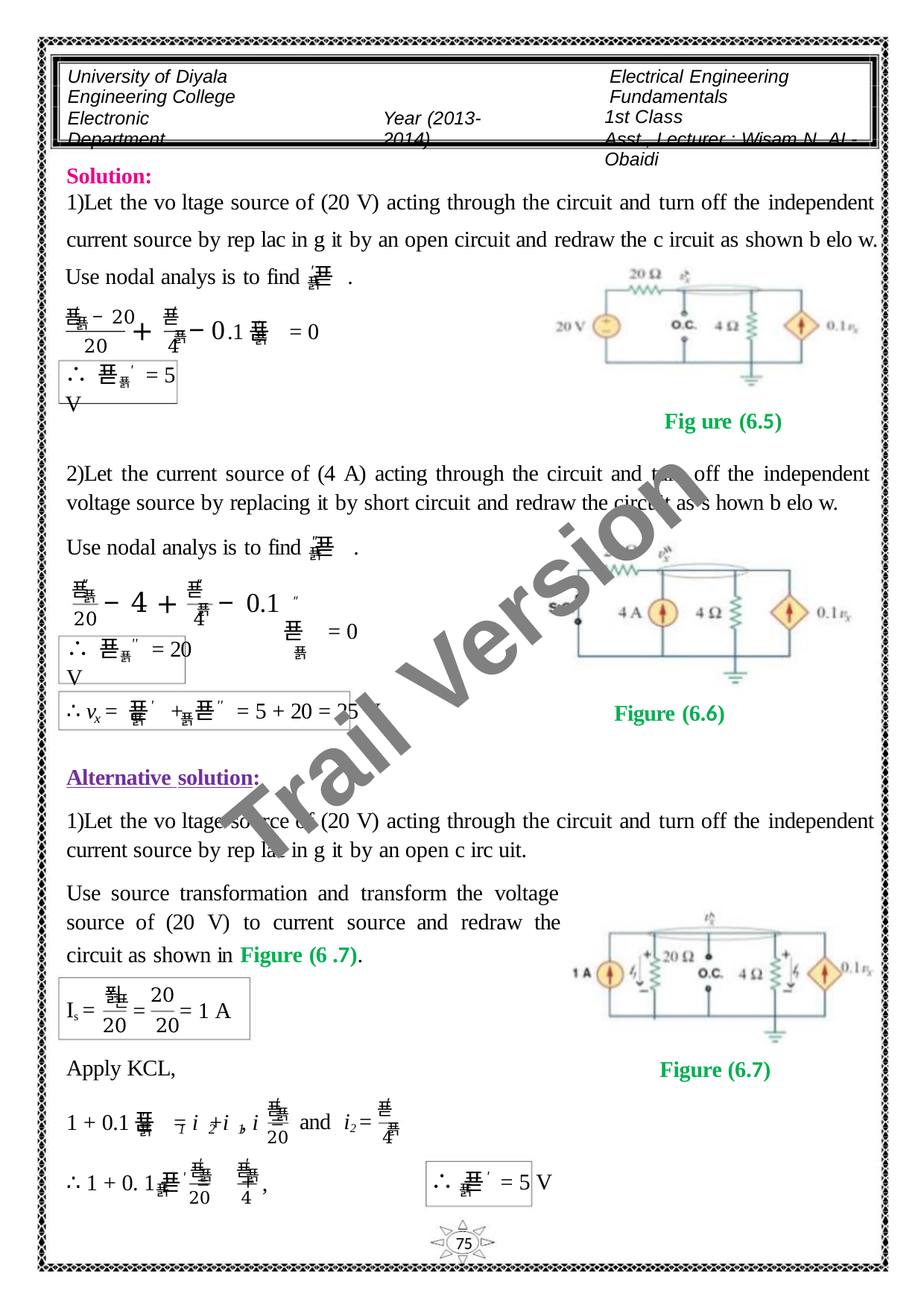

University of Diyala
Engineering College
Electronic Department
Electrical Engineering Fundamentals
1st Class
Asst., Lecturer : Wisam N. AL-Obaidi
Year (2013-2014)
Solution:
1)Let the vo ltage source of (20 V) acting through the circuit and turn off the independent
current source by rep lac in g it by an open circuit and redraw the c ircuit as shown b elo w.
′
Use nodal analys is to find 푣 .
푥
′
′
푣 − 20
푣
푥
+
− 0
푥
′
.1푣 = 0
푥
20
4
∴ 푣푥′ = 5 V
Fig ure (6.5)
2)Let the current source of (4 A) acting through the circuit and turn off the independent
voltage source by replacing it by short circuit and redraw the circuit as s hown b elo w.
′′
Use nodal analys is to find 푣 .
푥
′′
′′
푣
푣
푥
− 4 +
− 0.1 ′′
푣 = 0
푥
푥
Trail Version
Trail Version
Trail Version
Trail Version
Trail Version
Trail Version
Trail Version
Trail Version
Trail Version
Trail Version
Trail Version
Trail Version
Trail Version
20
4
∴ 푣푥′′ = 20 V
∴ v = 푣′ + 푣′′ = 5 + 20 = 25 V
Figure (6.6)
푥
푥
x
Alternative solution:
1)Let the vo ltage source of (20 V) acting through the circuit and turn off the independent
current source by rep lac in g it by an open c irc uit.
Use source transformation and transform the voltage
source of (20 V) to current source and redraw the
circuit as shown in Figure (6 .7).
푉
20
푠
Is =
=
= 1 A
20 20
Figure (6.7)
Apply KCL,
′
′
푣
푣
푥
푥
′
1 + 0.1푣 = i +i , i =
and i2 =
푥
1
2
1
20
4
′
′
푣
푣
푥
푥
∴ 1 + 0. 1푣′ = +
∴ 푣′ = 5 V
,
푥
푥
20
4
75